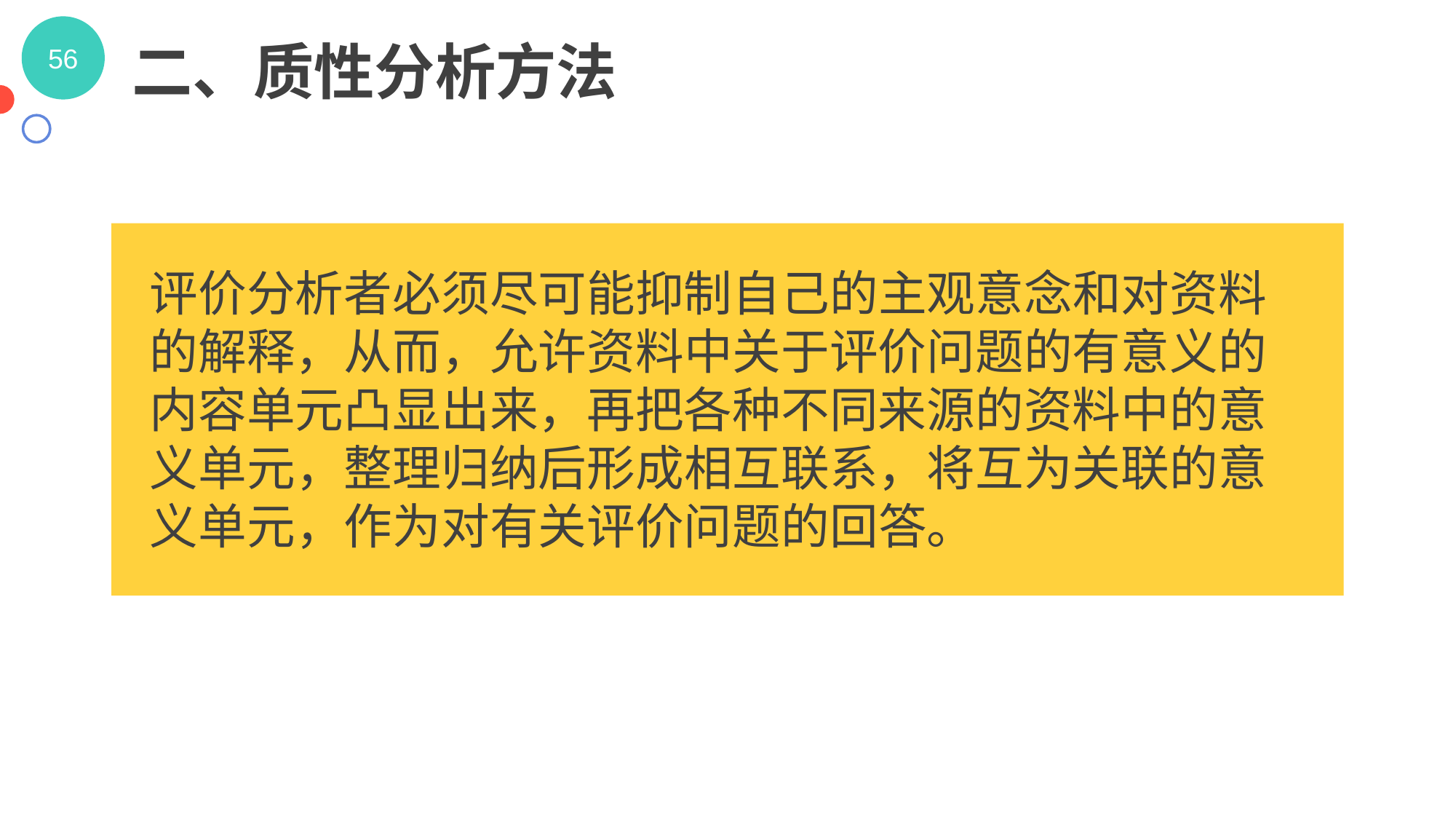

二、质性分析方法

评价分析者必须尽可能抑制自己的主观意念和对资料的解释，从而，允许资料中关于评价问题的有意义的内容单元凸显出来，再把各种不同来源的资料中的意义单元，整理归纳后形成相互联系，将互为关联的意义单元，作为对有关评价问题的回答。